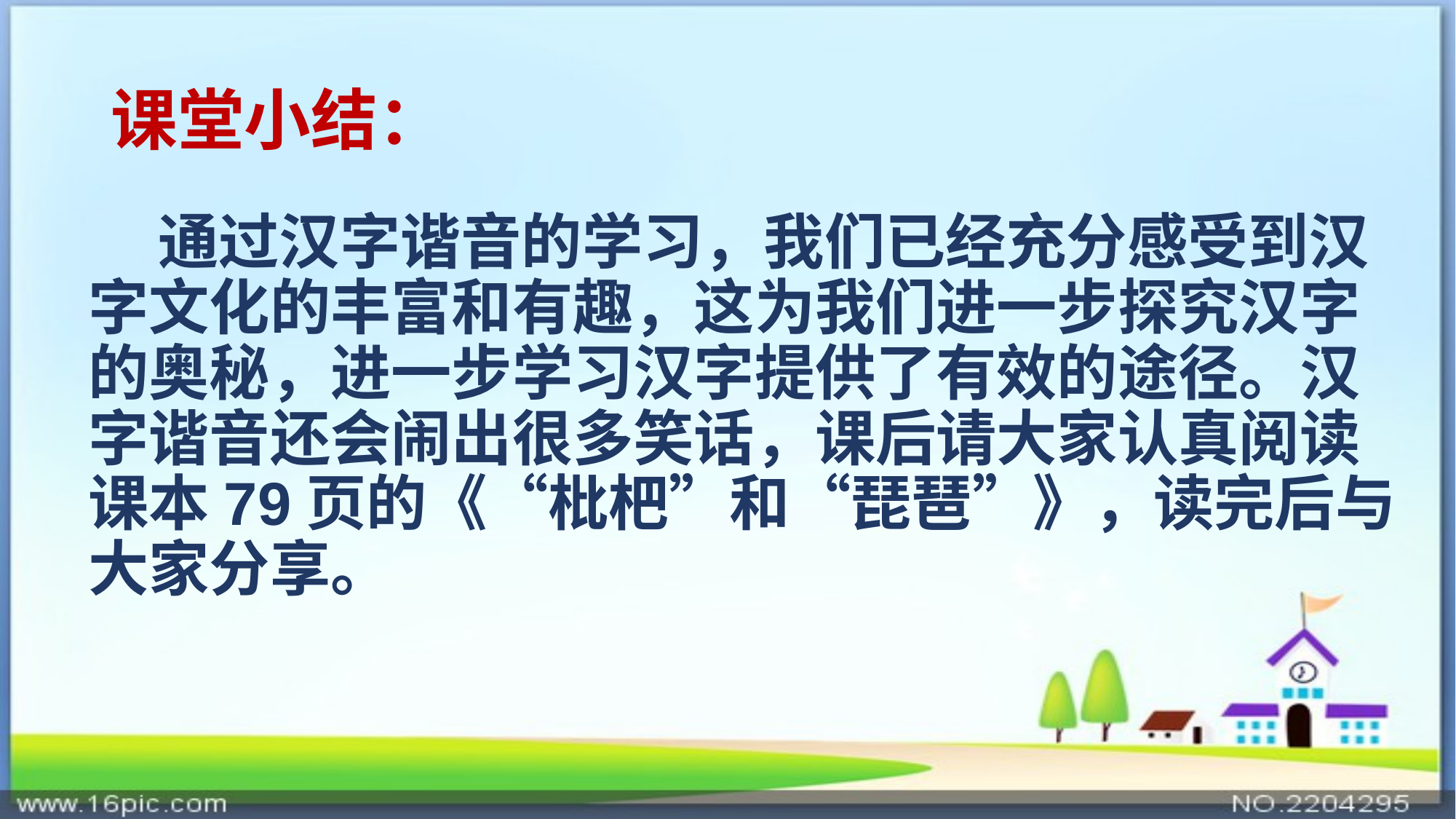

# 课堂小结：
    通过汉字谐音的学习，我们已经充分感受到汉字文化的丰富和有趣，这为我们进一步探究汉字的奥秘，进一步学习汉字提供了有效的途径。汉字谐音还会闹出很多笑话，课后请大家认真阅读课本79页的《“枇杷”和“琵琶”》，读完后与大家分享。